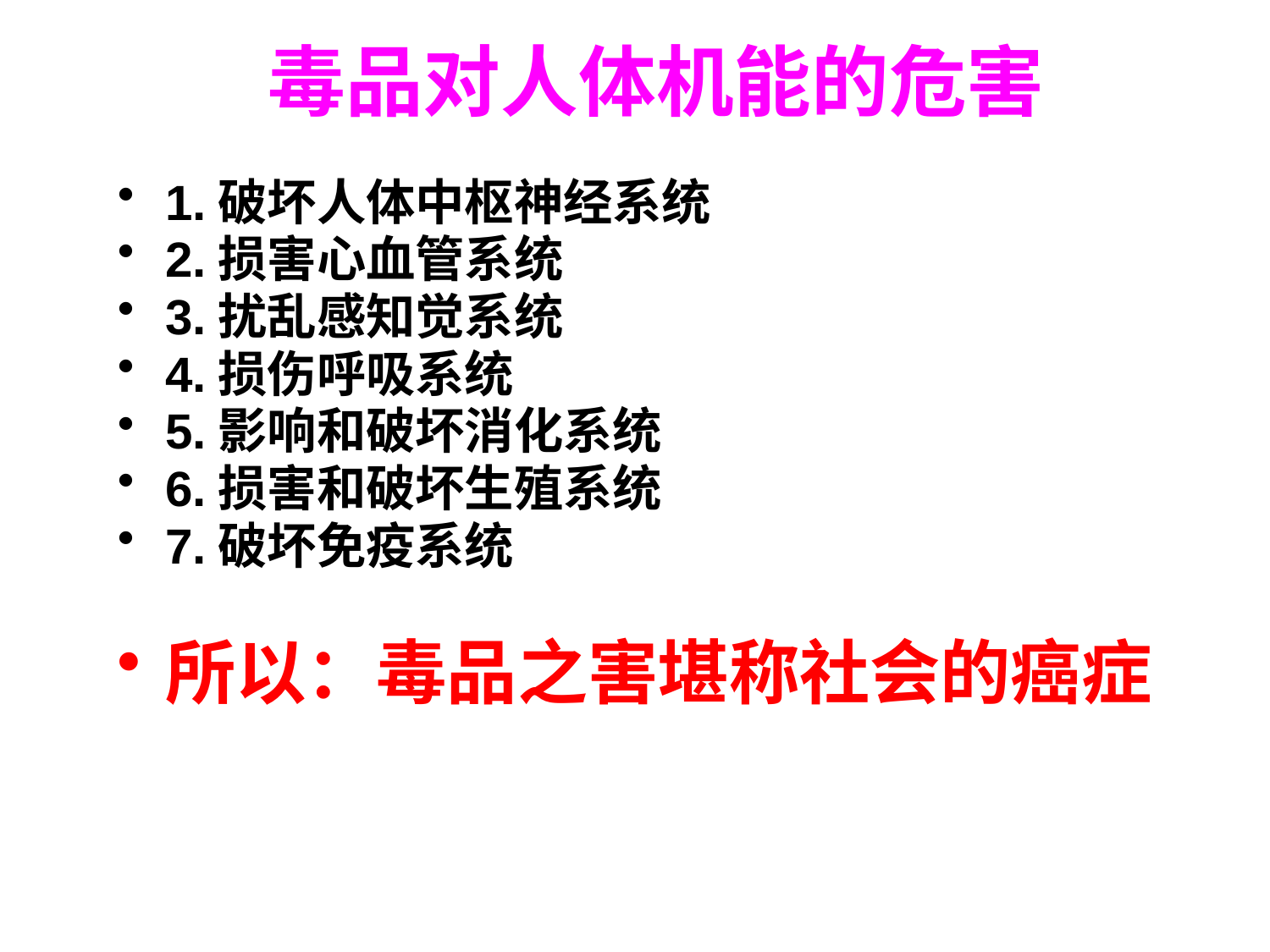

# 毒品对人体机能的危害
1.破坏人体中枢神经系统
2.损害心血管系统
3.扰乱感知觉系统
4.损伤呼吸系统
5.影响和破坏消化系统
6.损害和破坏生殖系统
7.破坏免疫系统

所以：毒品之害堪称社会的癌症